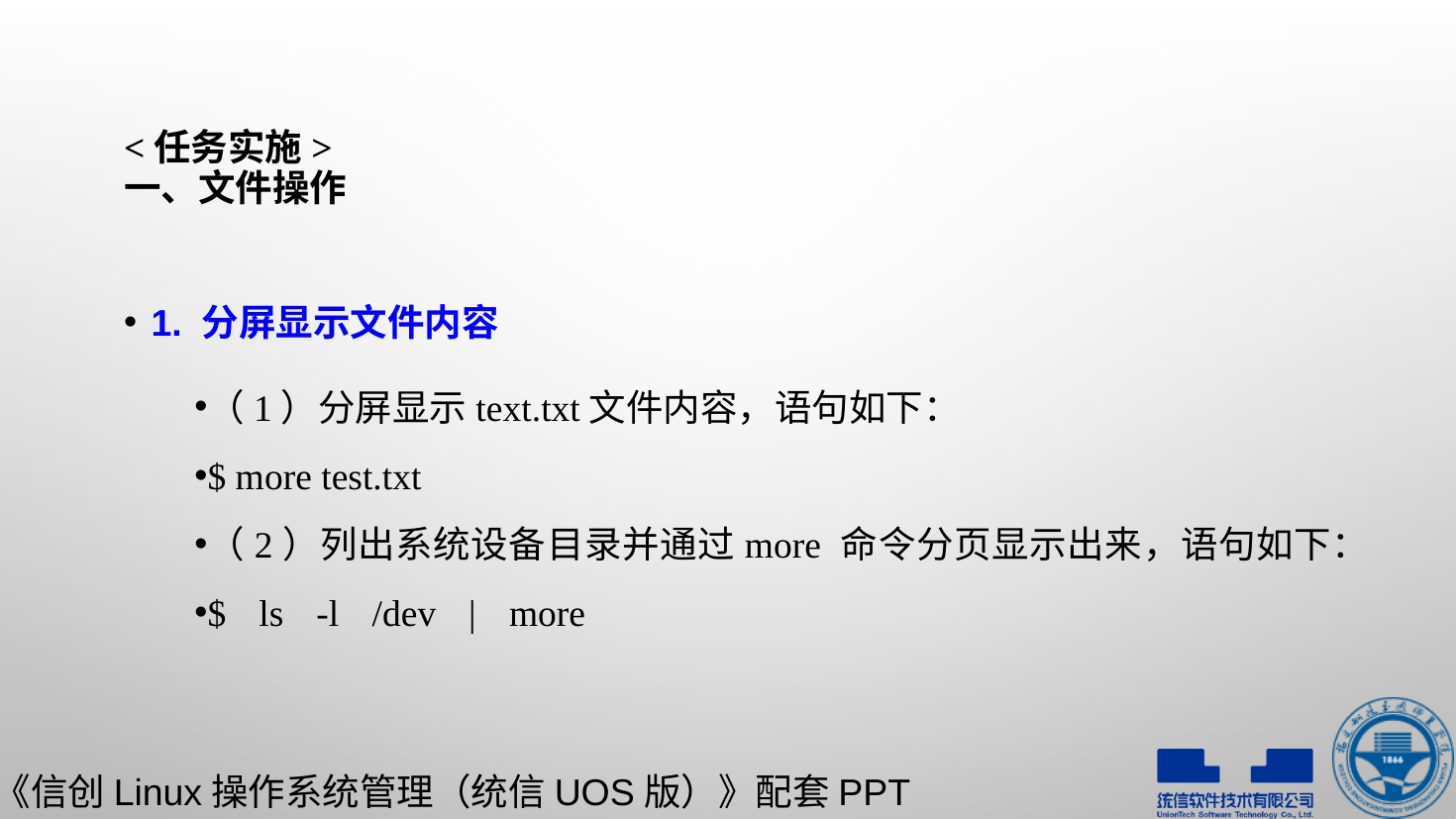

# <任务实施> 一、文件操作
1. 分屏显示文件内容
（1）分屏显示text.txt文件内容，语句如下：
$ more test.txt
（2）列出系统设备目录并通过more 命令分页显示出来，语句如下：
$ ls -l /dev | more